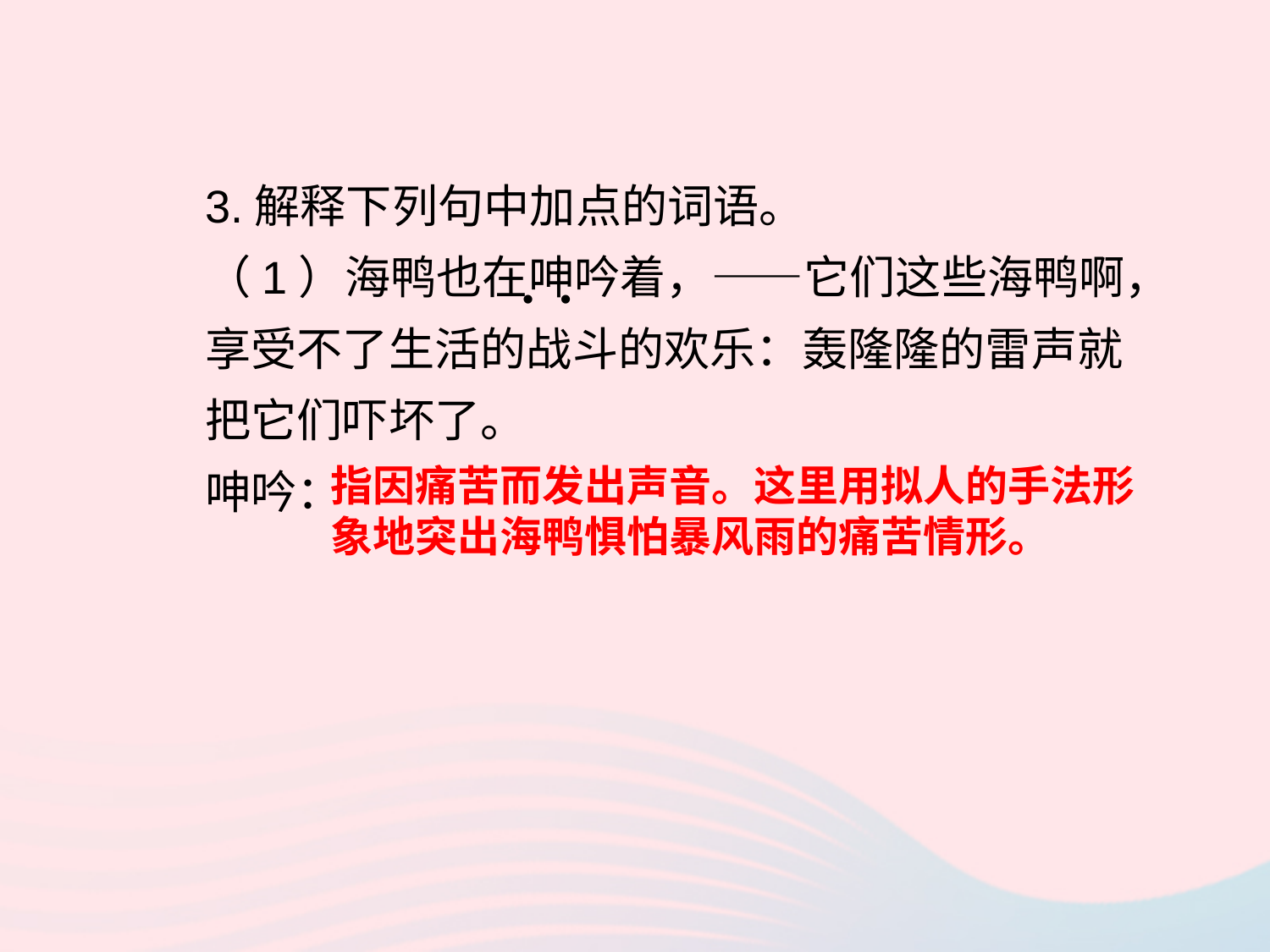

3.解释下列句中加点的词语。
（1）海鸭也在呻吟着，——它们这些海鸭啊，享受不了生活的战斗的欢乐：轰隆隆的雷声就把它们吓坏了。
呻吟：
•   •
指因痛苦而发出声音。这里用拟人的手法形象地突出海鸭惧怕暴风雨的痛苦情形。